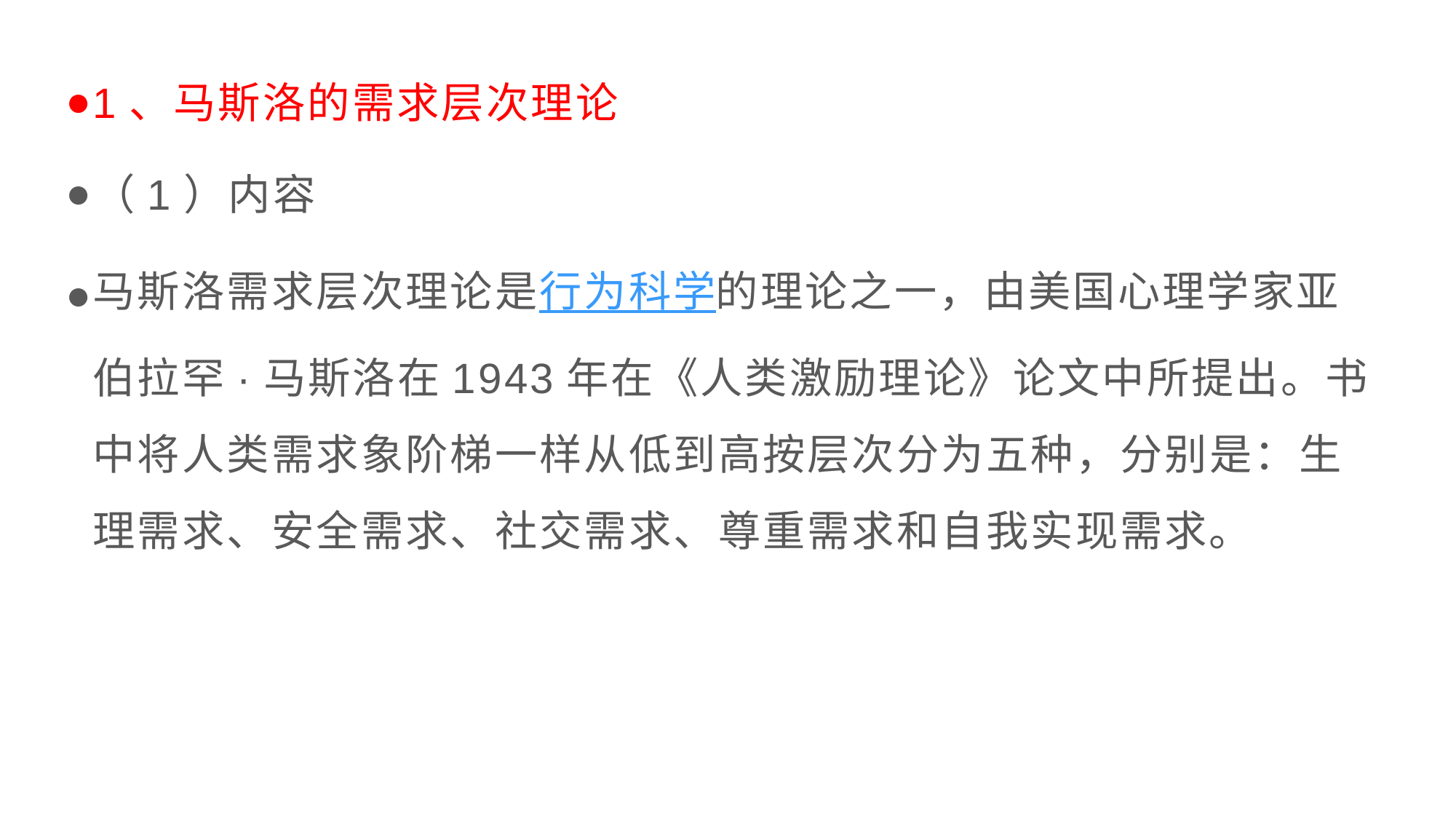

1、马斯洛的需求层次理论
（1）内容
马斯洛需求层次理论是行为科学的理论之一，由美国心理学家亚伯拉罕·马斯洛在1943年在《人类激励理论》论文中所提出。书中将人类需求象阶梯一样从低到高按层次分为五种，分别是：生理需求、安全需求、社交需求、尊重需求和自我实现需求。
34